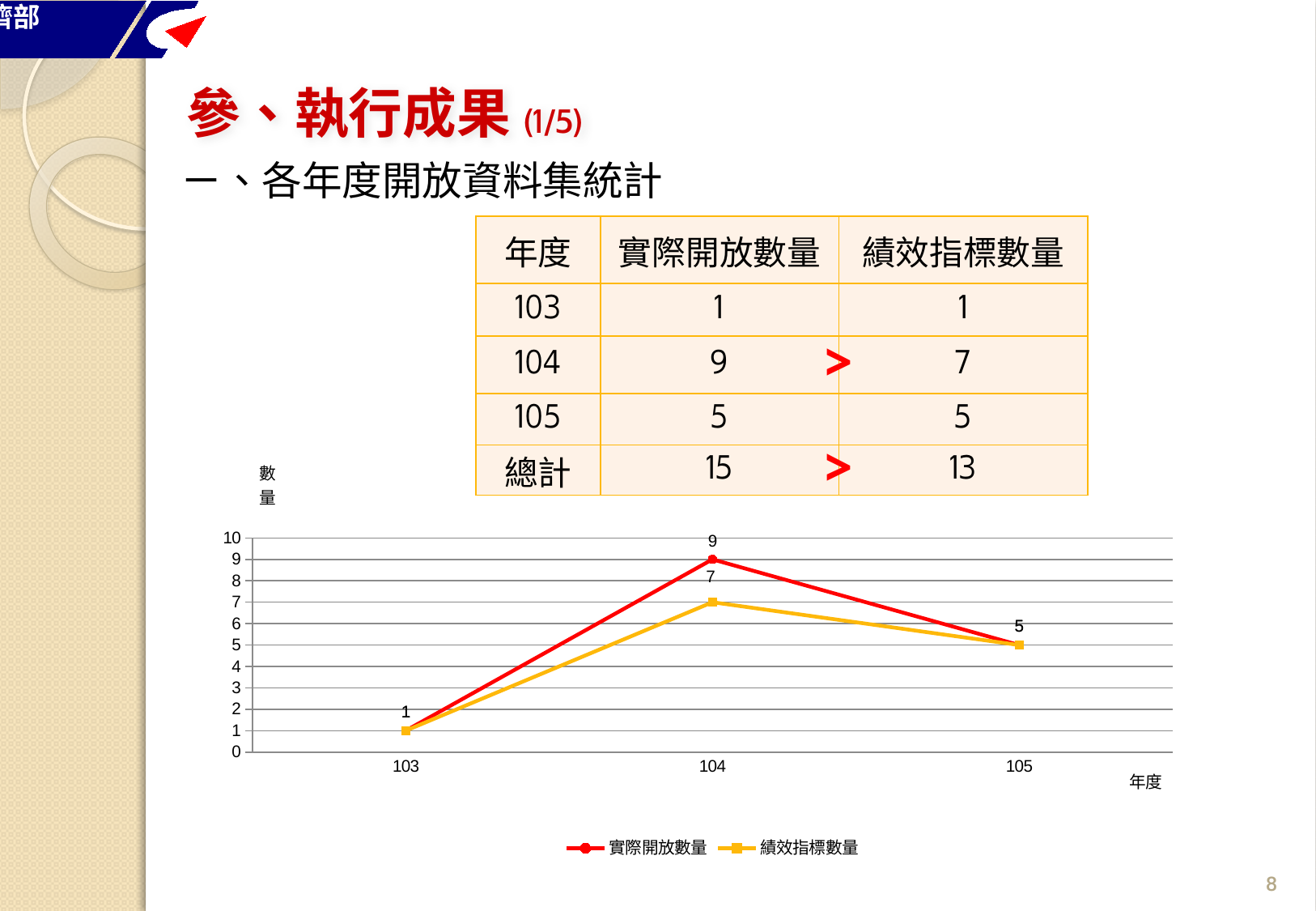

參、執行成果(1/5)
ㄧ、各年度開放資料集統計
| 年度 | 實際開放數量 | 績效指標數量 |
| --- | --- | --- |
| 103 | 1 | 1 |
| 104 | 9 | 7 |
| 105 | 5 | 5 |
| 總計 | 15 | 13 |
>
>

### Chart

| Category | 實際開放數量 | 績效指標數量 |
|---|---|---|
| 103 | 1.0 | 1.0 |
| 104 | 9.0 | 7.0 |
| 105 | 5.0 | 5.0 |
8